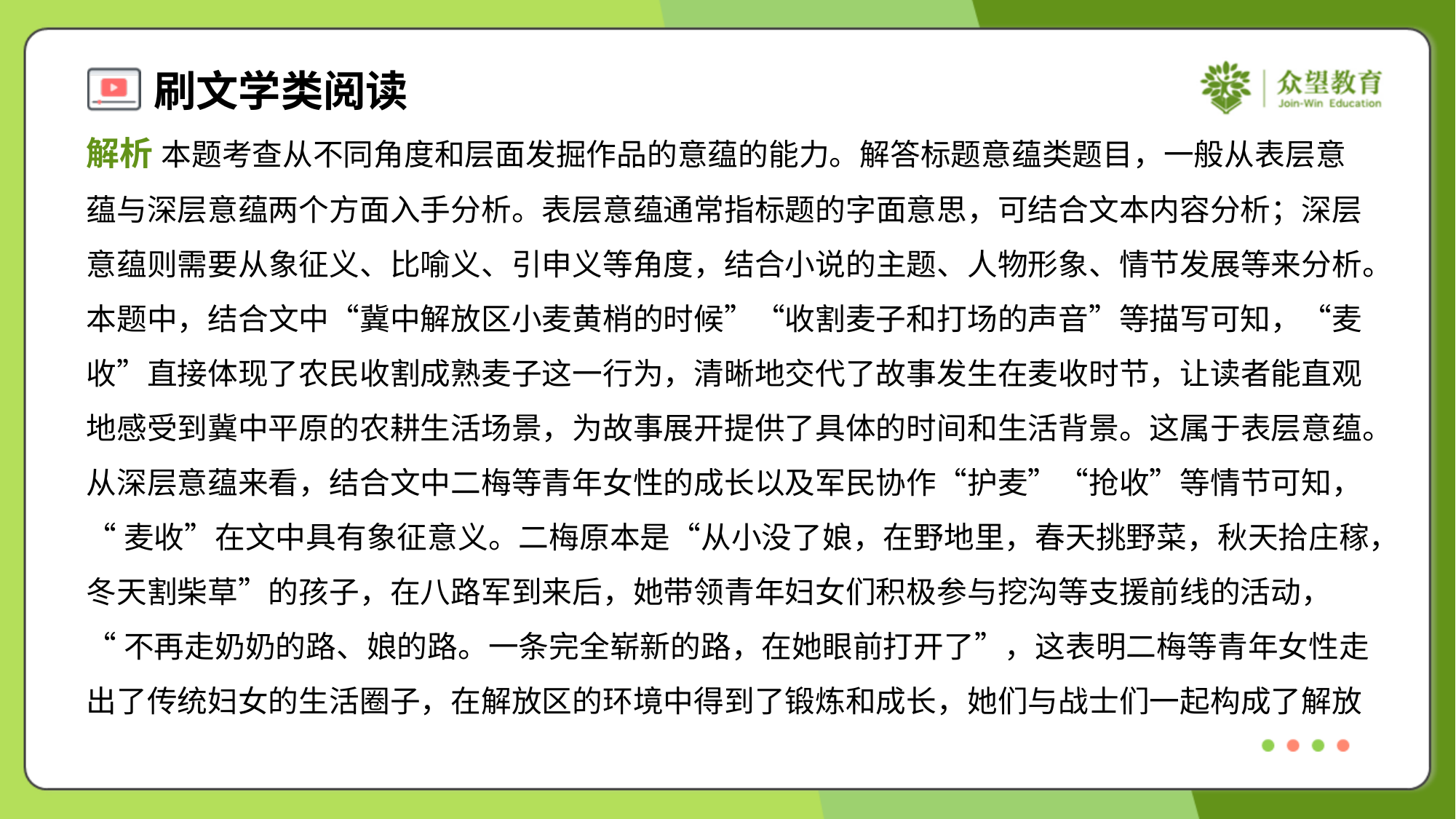

解析 本题考查从不同角度和层面发掘作品的意蕴的能力。解答标题意蕴类题目，一般从表层意
蕴与深层意蕴两个方面入手分析。表层意蕴通常指标题的字面意思，可结合文本内容分析；深层
意蕴则需要从象征义、比喻义、引申义等角度，结合小说的主题、人物形象、情节发展等来分析。
本题中，结合文中“冀中解放区小麦黄梢的时候”“收割麦子和打场的声音”等描写可知，“麦
收”直接体现了农民收割成熟麦子这一行为，清晰地交代了故事发生在麦收时节，让读者能直观
地感受到冀中平原的农耕生活场景，为故事展开提供了具体的时间和生活背景。这属于表层意蕴。
从深层意蕴来看，结合文中二梅等青年女性的成长以及军民协作“护麦”“抢收”等情节可知，
“麦收”在文中具有象征意义。二梅原本是“从小没了娘，在野地里，春天挑野菜，秋天拾庄稼，
冬天割柴草”的孩子，在八路军到来后，她带领青年妇女们积极参与挖沟等支援前线的活动，
“不再走奶奶的路、娘的路。一条完全崭新的路，在她眼前打开了”，这表明二梅等青年女性走
出了传统妇女的生活圈子，在解放区的环境中得到了锻炼和成长，她们与战士们一起构成了解放